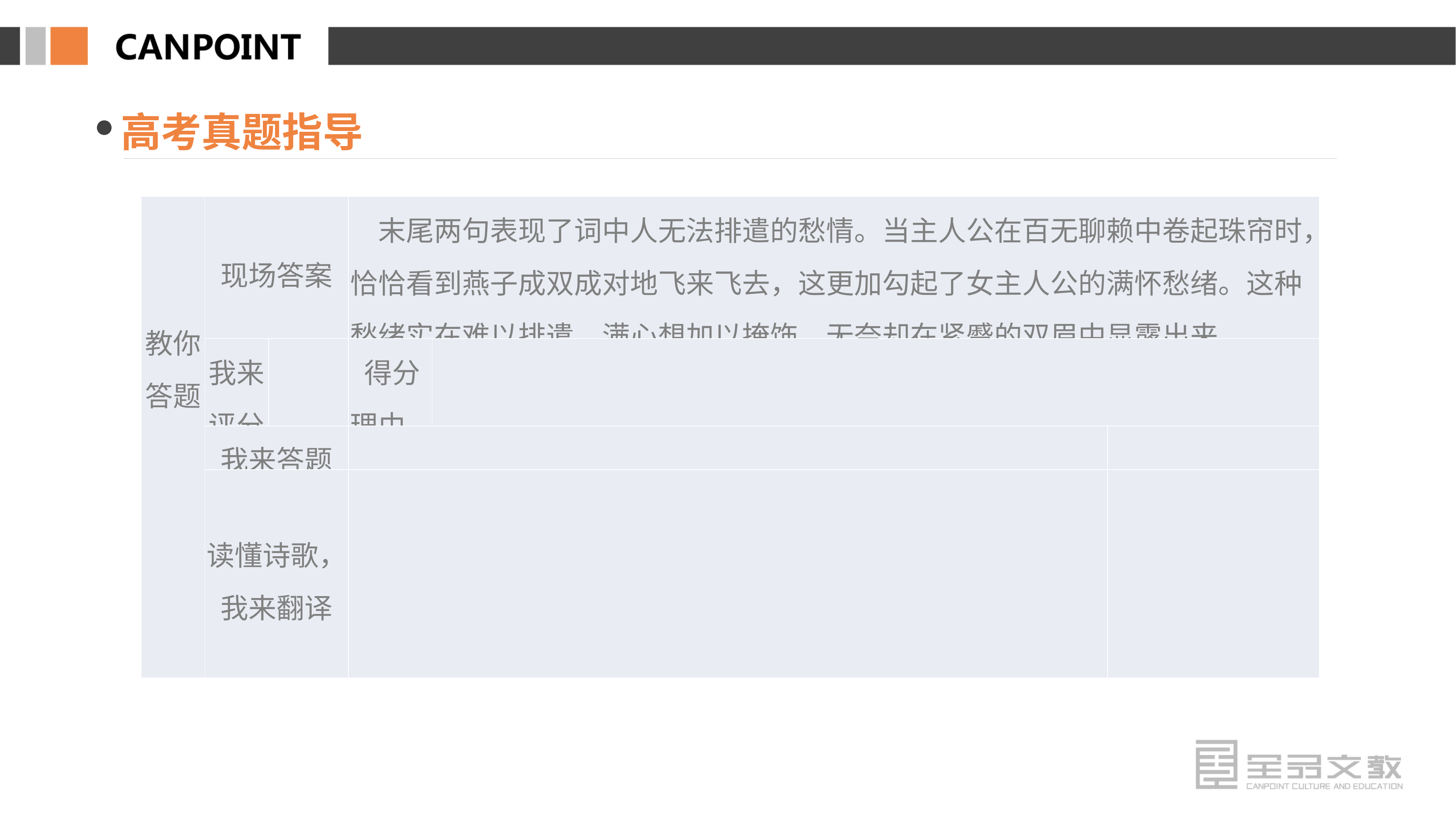

高考真题指导

| 教你 答题 | 现场答案 |  | 末尾两句表现了词中人无法排遣的愁情。当主人公在百无聊赖中卷起珠帘时，恰恰看到燕子成双成对地飞来飞去，这更加勾起了女主人公的满怀愁绪。这种愁绪实在难以排遣，满心想加以掩饰，无奈却在紧蹙的双眉中显露出来 |  |  |
| --- | --- | --- | --- | --- | --- |
|  | 我来 评分 |  | 得分理由 |  |  |
|  | 我来答题 |  |  |  |  |
|  | 读懂诗歌， 我来翻译 |  |  |  |  |